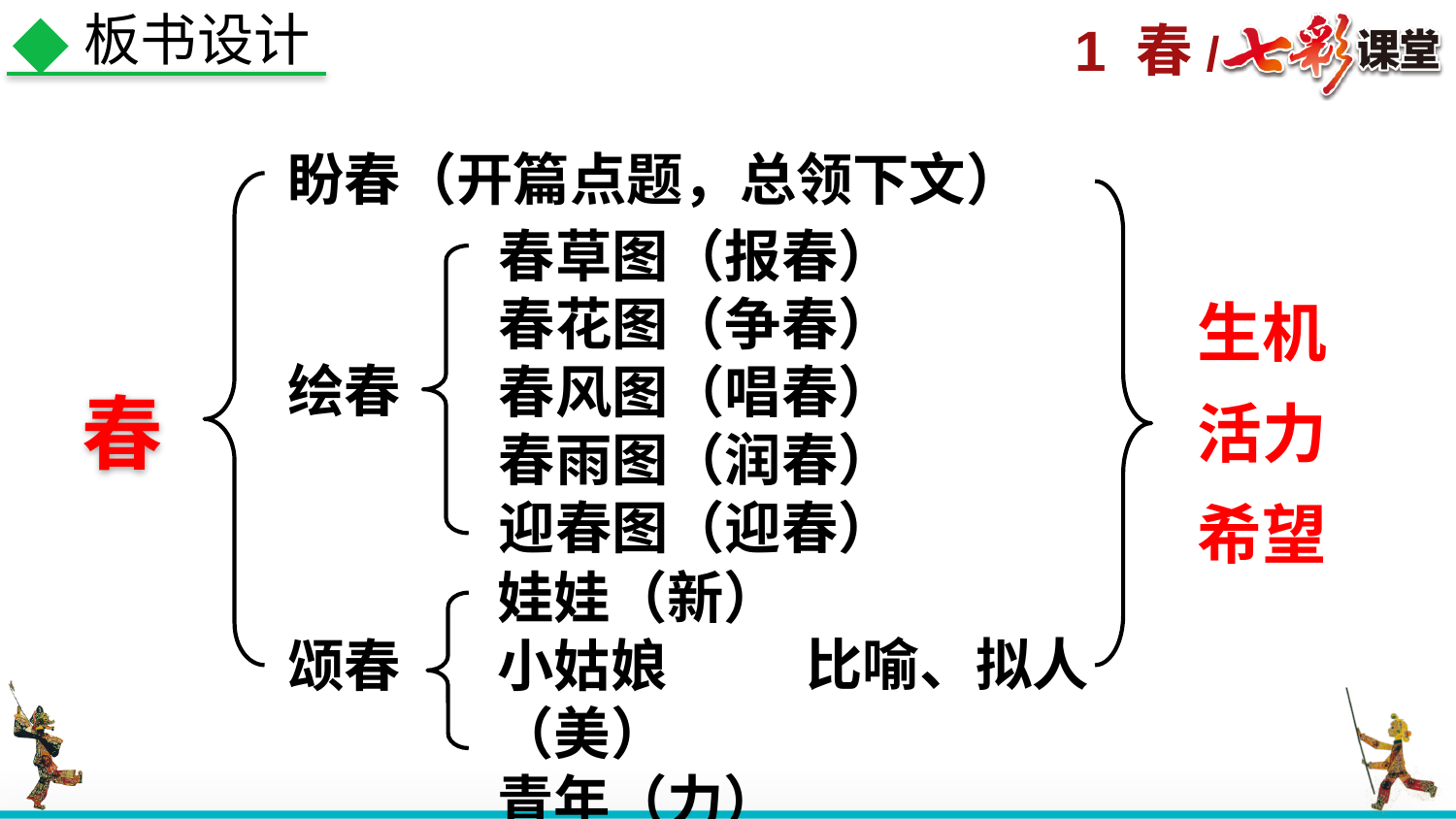

板书设计

盼春（开篇点题，总领下文）

春草图（报春）
春花图（争春）
春风图（唱春）
春雨图（润春）
迎春图（迎春）

生机
活力
希望
绘春
春
状元成才路
娃娃（新）
小姑娘（美）
青年（力）

比喻、拟人
颂春